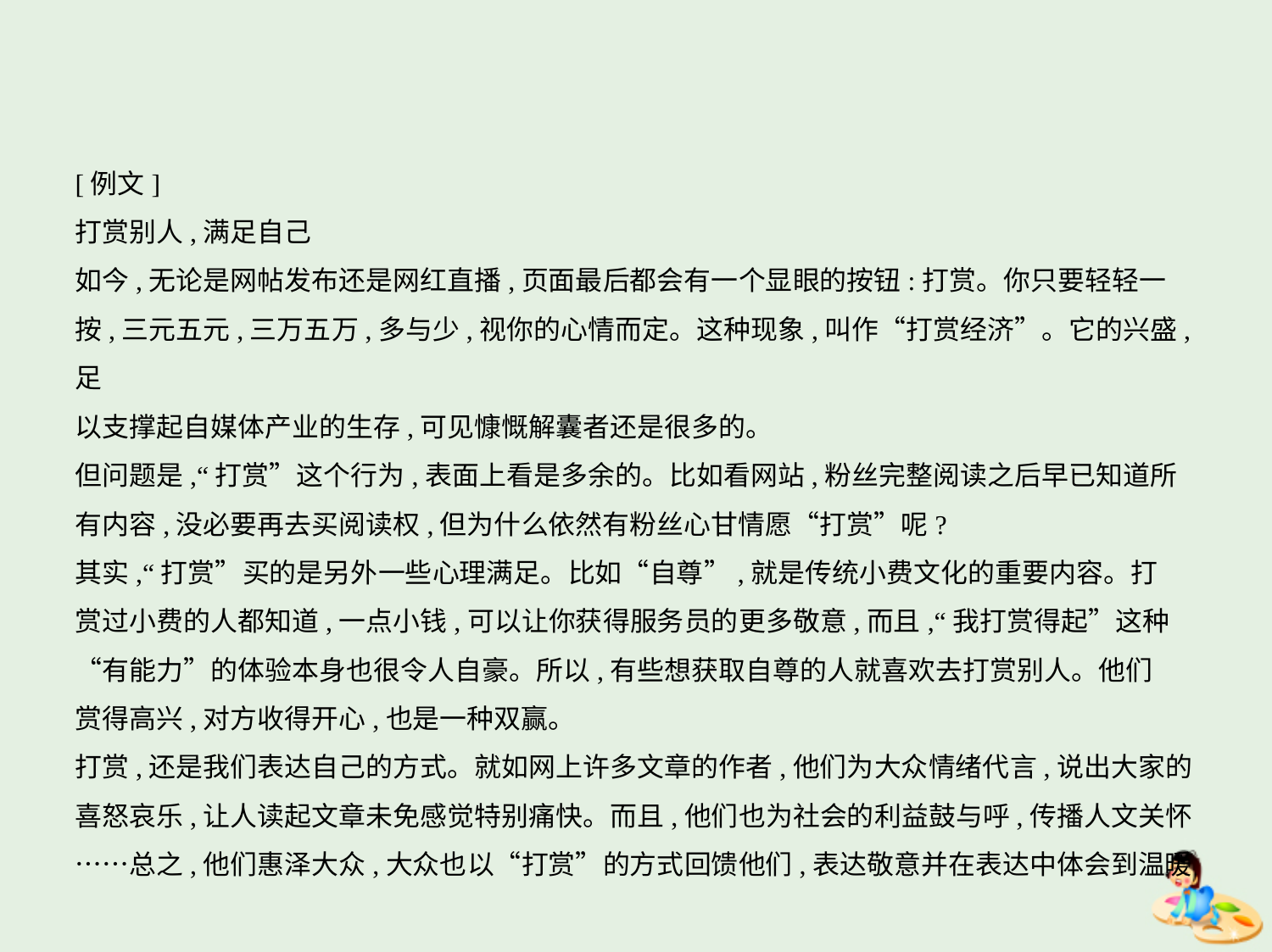

[例文]
打赏别人,满足自己
如今,无论是网帖发布还是网红直播,页面最后都会有一个显眼的按钮:打赏。你只要轻轻一
按,三元五元,三万五万,多与少,视你的心情而定。这种现象,叫作“打赏经济”。它的兴盛,足
以支撑起自媒体产业的生存,可见慷慨解囊者还是很多的。
但问题是,“打赏”这个行为,表面上看是多余的。比如看网站,粉丝完整阅读之后早已知道所
有内容,没必要再去买阅读权,但为什么依然有粉丝心甘情愿“打赏”呢?
其实,“打赏”买的是另外一些心理满足。比如“自尊”,就是传统小费文化的重要内容。打
赏过小费的人都知道,一点小钱,可以让你获得服务员的更多敬意,而且,“我打赏得起”这种
“有能力”的体验本身也很令人自豪。所以,有些想获取自尊的人就喜欢去打赏别人。他们
赏得高兴,对方收得开心,也是一种双赢。
打赏,还是我们表达自己的方式。就如网上许多文章的作者,他们为大众情绪代言,说出大家的
喜怒哀乐,让人读起文章未免感觉特别痛快。而且,他们也为社会的利益鼓与呼,传播人文关怀
……总之,他们惠泽大众,大众也以“打赏”的方式回馈他们,表达敬意并在表达中体会到温暖